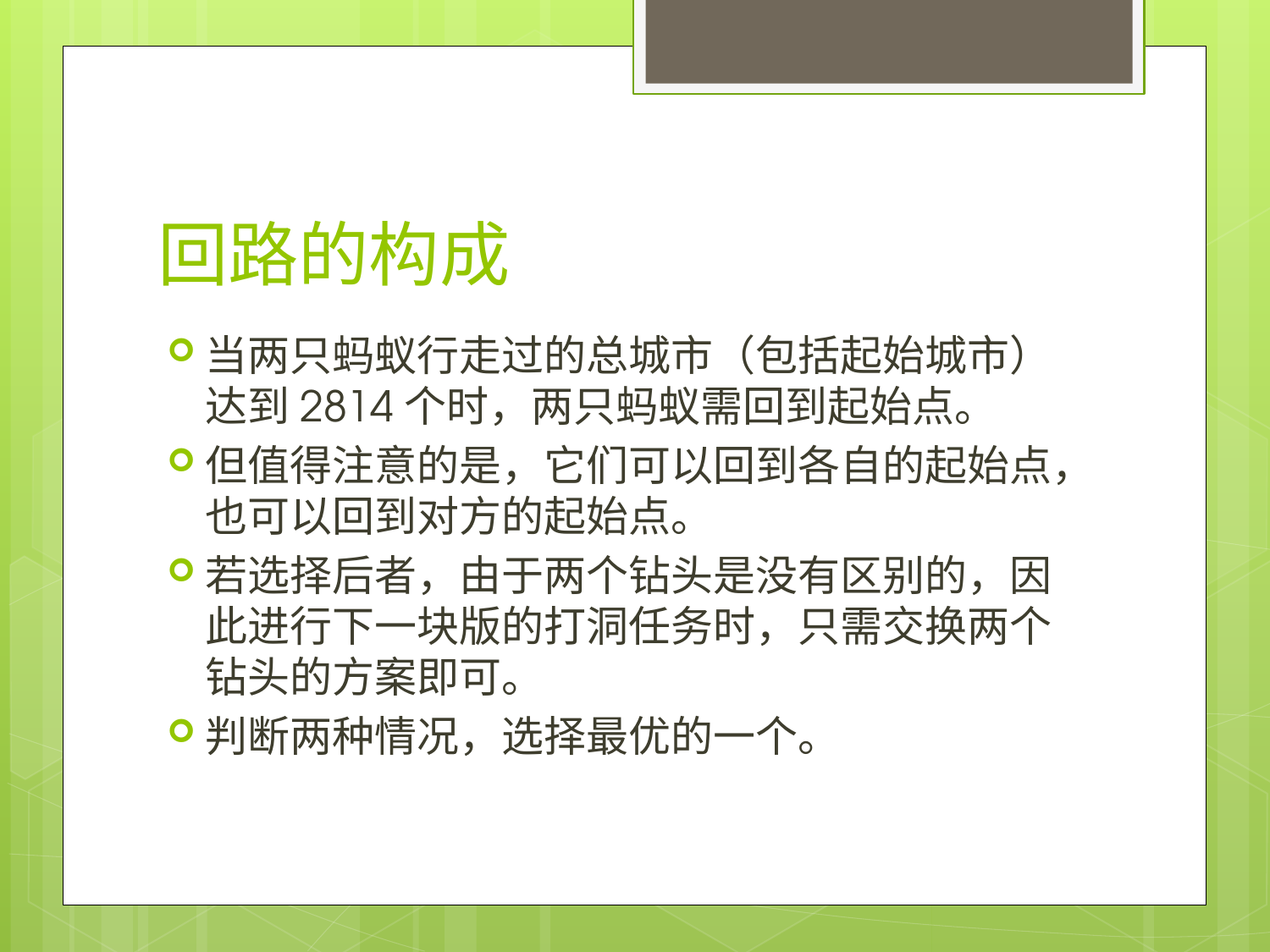

# 回路的构成
当两只蚂蚁行走过的总城市（包括起始城市）达到2814个时，两只蚂蚁需回到起始点。
但值得注意的是，它们可以回到各自的起始点，也可以回到对方的起始点。
若选择后者，由于两个钻头是没有区别的，因此进行下一块版的打洞任务时，只需交换两个钻头的方案即可。
判断两种情况，选择最优的一个。